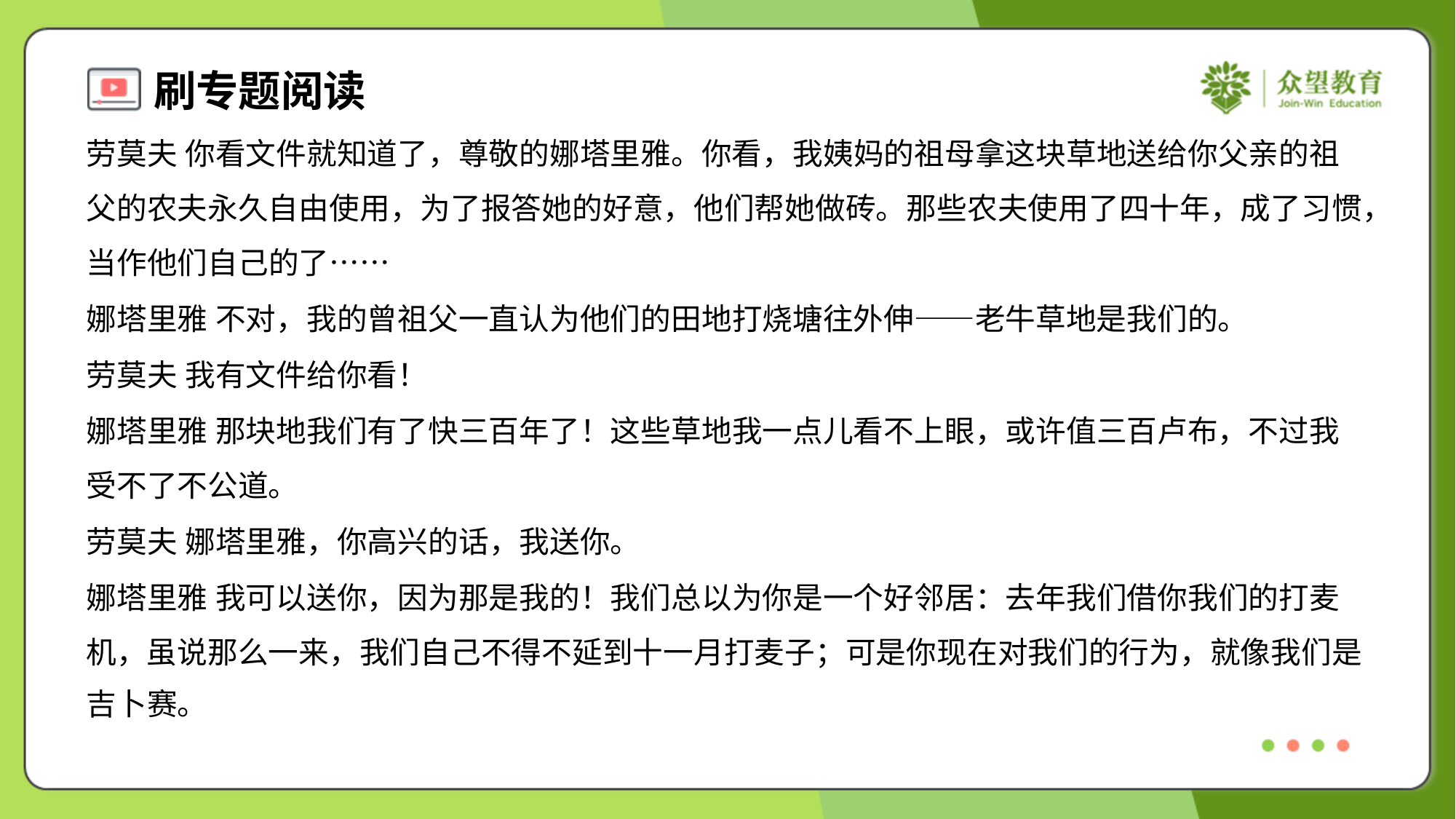

劳莫夫 你看文件就知道了，尊敬的娜塔里雅。你看，我姨妈的祖母拿这块草地送给你父亲的祖
父的农夫永久自由使用，为了报答她的好意，他们帮她做砖。那些农夫使用了四十年，成了习惯，
当作他们自己的了……
娜塔里雅 不对，我的曾祖父一直认为他们的田地打烧塘往外伸——老牛草地是我们的。
劳莫夫 我有文件给你看！
娜塔里雅 那块地我们有了快三百年了！这些草地我一点儿看不上眼，或许值三百卢布，不过我
受不了不公道。
劳莫夫 娜塔里雅，你高兴的话，我送你。
娜塔里雅 我可以送你，因为那是我的！我们总以为你是一个好邻居：去年我们借你我们的打麦
机，虽说那么一来，我们自己不得不延到十一月打麦子；可是你现在对我们的行为，就像我们是
吉卜赛。